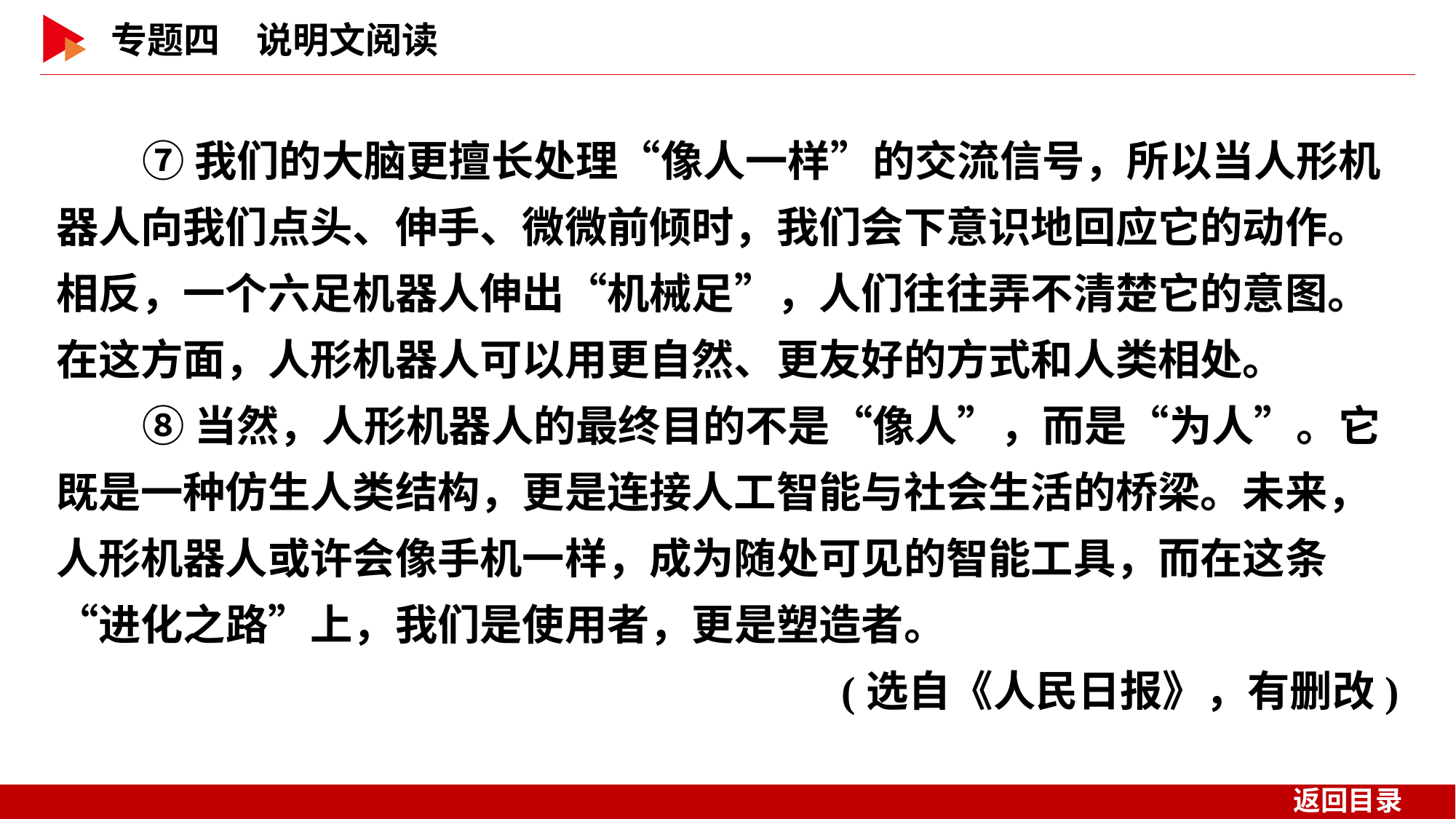

⑦我们的大脑更擅长处理“像人一样”的交流信号，所以当人形机器人向我们点头、伸手、微微前倾时，我们会下意识地回应它的动作。相反，一个六足机器人伸出“机械足”，人们往往弄不清楚它的意图。在这方面，人形机器人可以用更自然、更友好的方式和人类相处。
⑧当然，人形机器人的最终目的不是“像人”，而是“为人”。它既是一种仿生人类结构，更是连接人工智能与社会生活的桥梁。未来，人形机器人或许会像手机一样，成为随处可见的智能工具，而在这条“进化之路”上，我们是使用者，更是塑造者。
(选自《人民日报》，有删改)